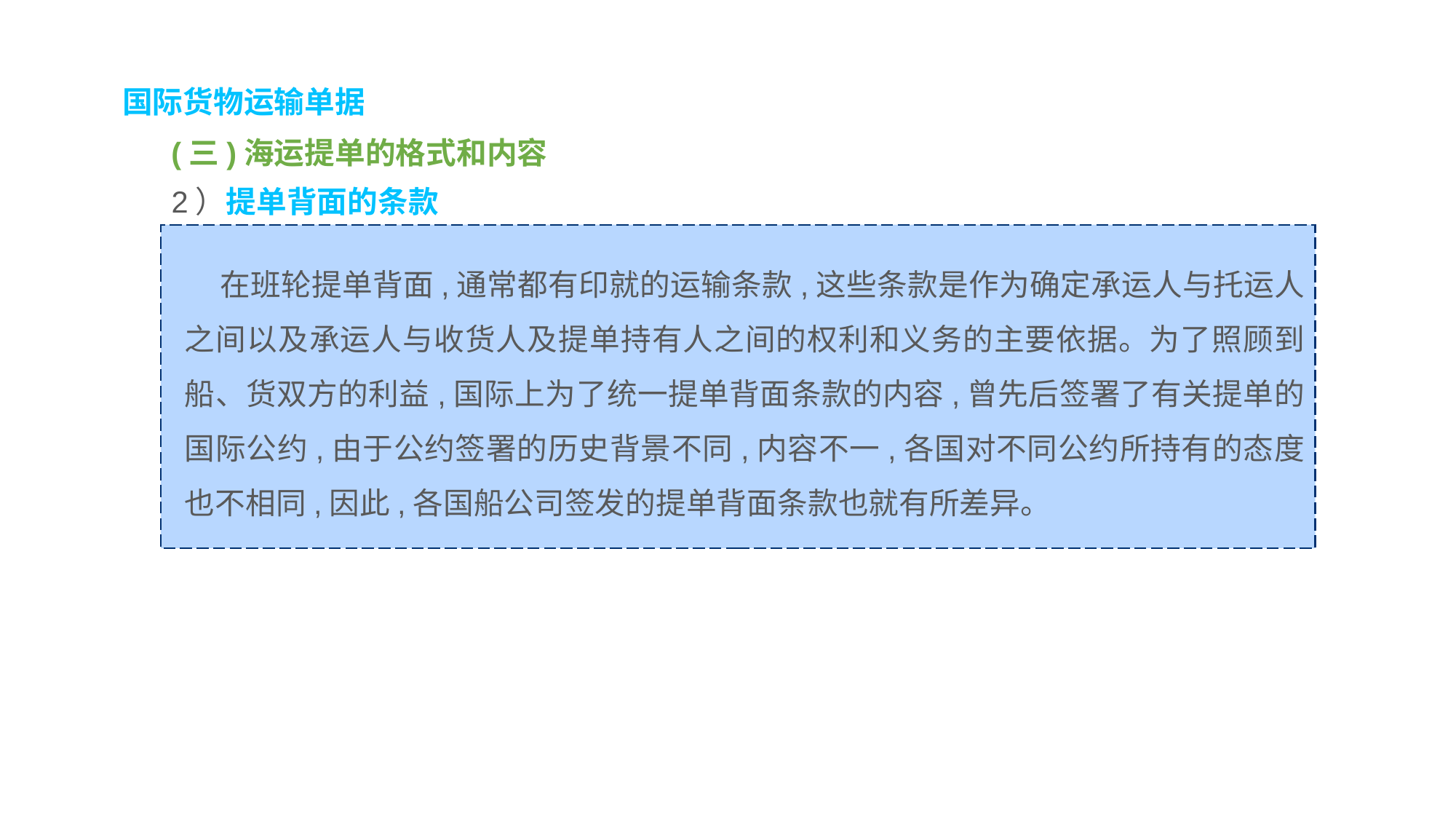

国际货物运输单据
(三)海运提单的格式和内容
2）提单背面的条款

    在班轮提单背面,通常都有印就的运输条款,这些条款是作为确定承运人与托运人之间以及承运人与收货人及提单持有人之间的权利和义务的主要依据。为了照顾到船、货双方的利益,国际上为了统一提单背面条款的内容,曾先后签署了有关提单的国际公约,由于公约签署的历史背景不同,内容不一,各国对不同公约所持有的态度也不相同,因此,各国船公司签发的提单背面条款也就有所差异。